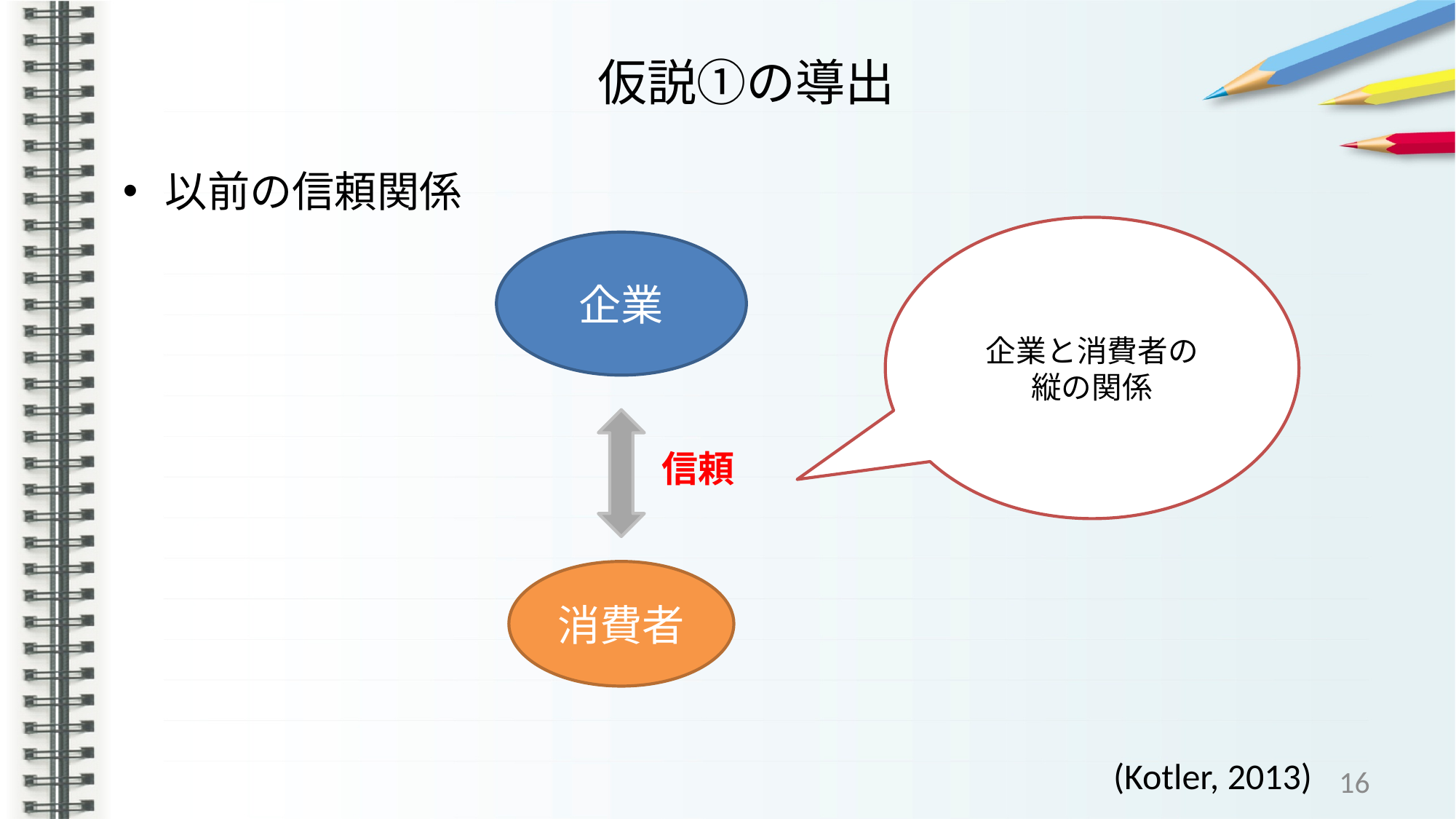

# 仮説①の導出
以前の信頼関係
企業と消費者の
縦の関係
企業

信頼
消費者
(Kotler, 2013)
16